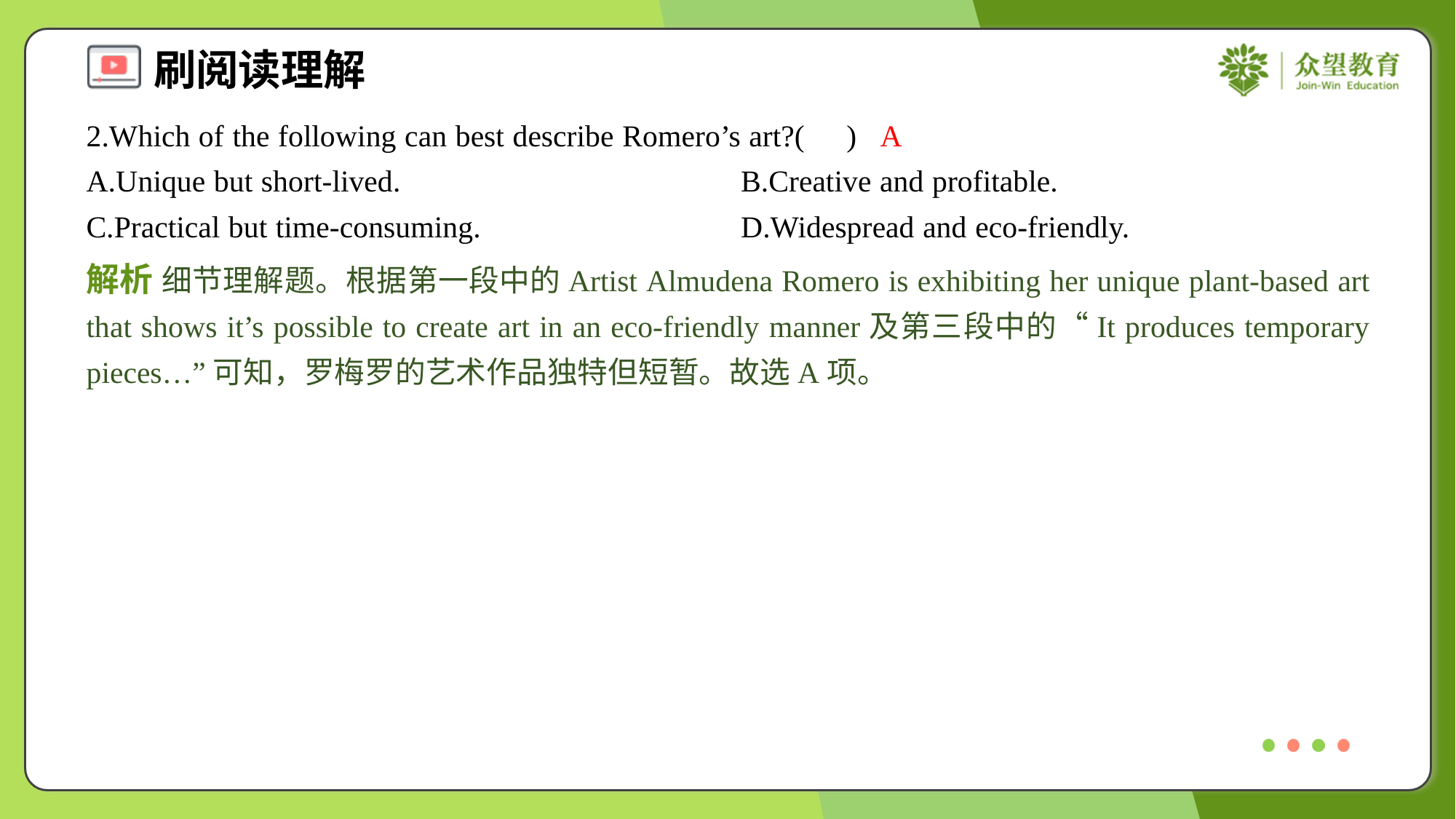

2.Which of the following can best describe Romero’s art?(     )
A
A.Unique but short-lived.	B.Creative and profitable.
C.Practical but time-consuming.	D.Widespread and eco-friendly.
解析 细节理解题。根据第一段中的Artist Almudena Romero is exhibiting her unique plant-based art that shows it’s possible to create art in an eco-friendly manner及第三段中的“It produces temporary pieces…”可知，罗梅罗的艺术作品独特但短暂。故选A项。